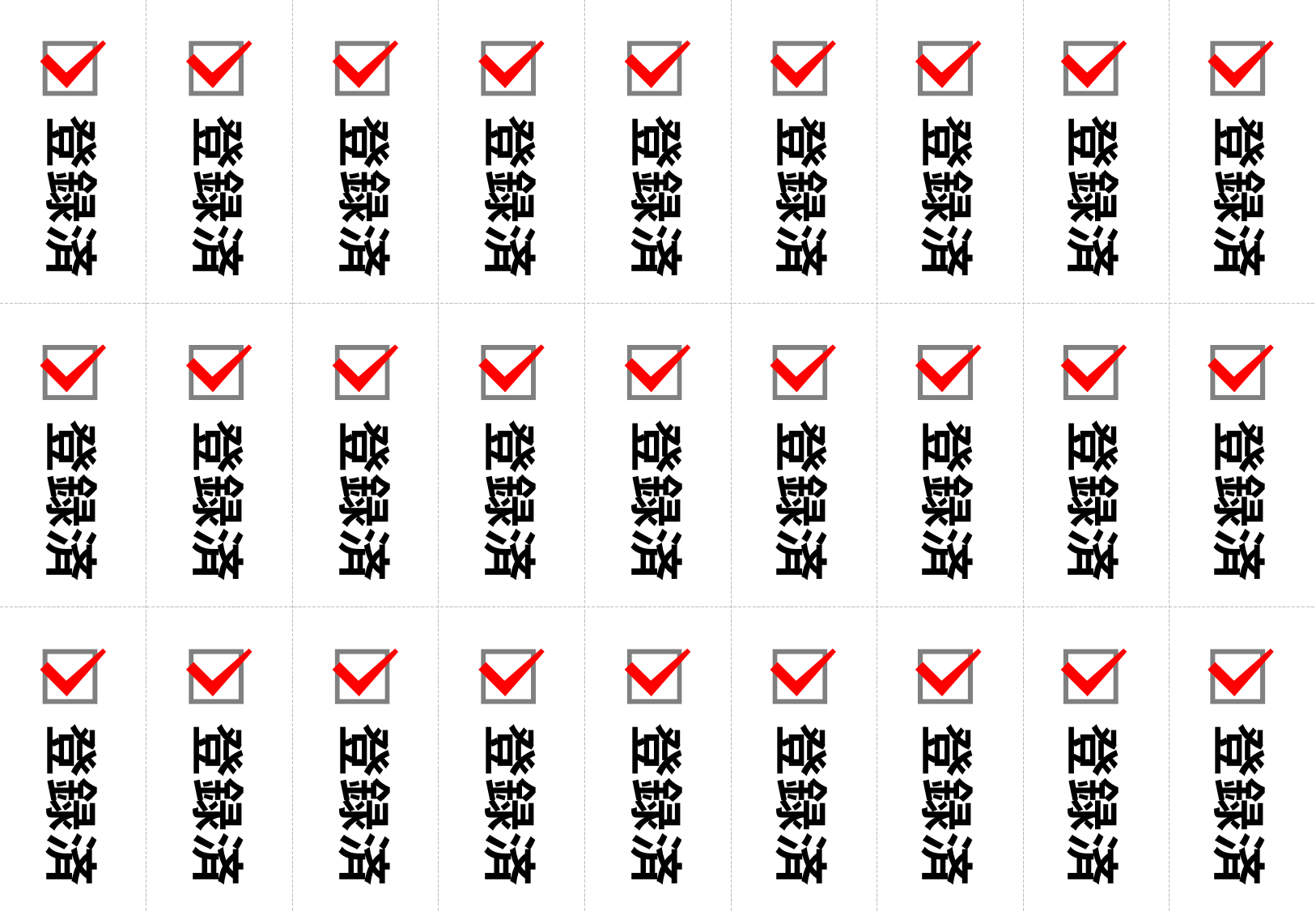

登録済
登録済
登録済
登録済
登録済
登録済
登録済
登録済
登録済

登録済
登録済
登録済
登録済
登録済
登録済
登録済
登録済
登録済

登録済
登録済
登録済
登録済
登録済
登録済
登録済
登録済
登録済